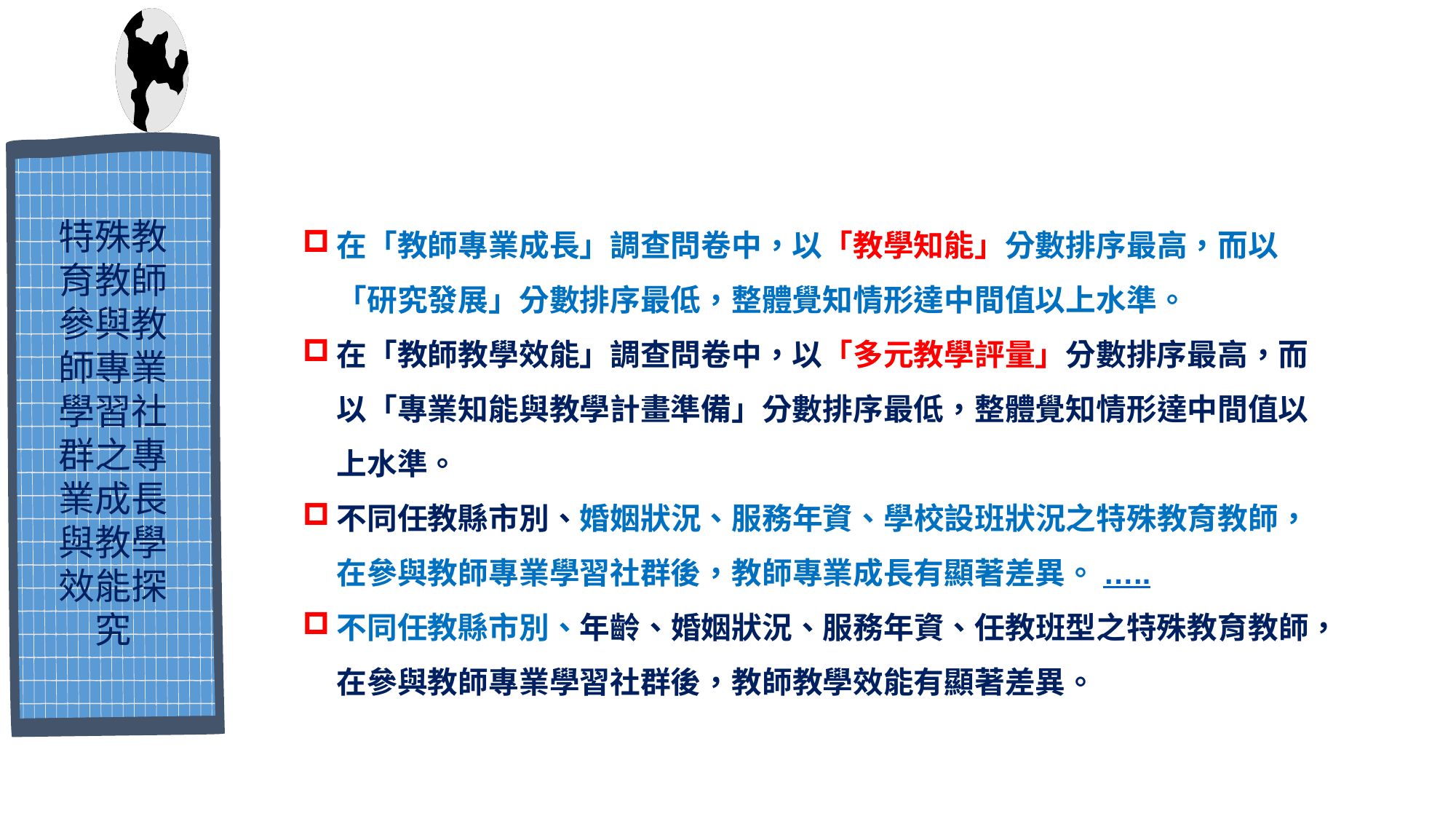

特殊教育教師參與教師專業學習社群之專業成長與教學效能探究
在「教師專業成長」調查問卷中，以「教學知能」分數排序最高，而以「研究發展」分數排序最低，整體覺知情形達中間值以上水準。
在「教師教學效能」調查問卷中，以「多元教學評量」分數排序最高，而以「專業知能與教學計畫準備」分數排序最低，整體覺知情形達中間值以上水準。
不同任教縣市別、婚姻狀況、服務年資、學校設班狀況之特殊教育教師，在參與教師專業學習社群後，教師專業成長有顯著差異。…..
不同任教縣市別、年齡、婚姻狀況、服務年資、任教班型之特殊教育教師，在參與教師專業學習社群後，教師教學效能有顯著差異。